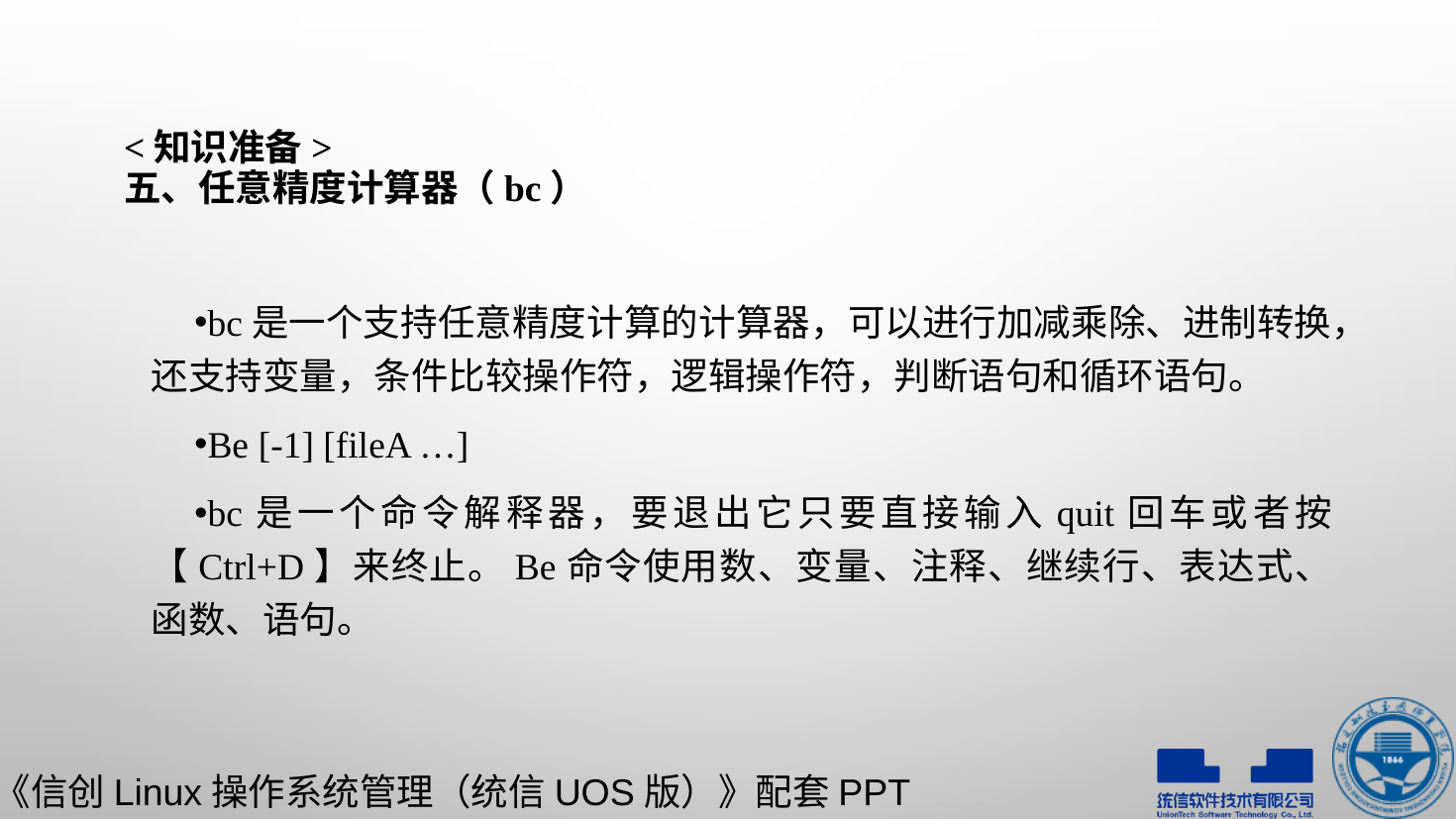

# <知识准备> 五、任意精度计算器（bc）
bc是一个支持任意精度计算的计算器，可以进行加减乘除、进制转换，还支持变量，条件比较操作符，逻辑操作符，判断语句和循环语句。
Be [-1] [fileA …]
bc是一个命令解释器，要退出它只要直接输入quit回车或者按【Ctrl+D】来终止。Be命令使用数、变量、注释、继续行、表达式、函数、语句。